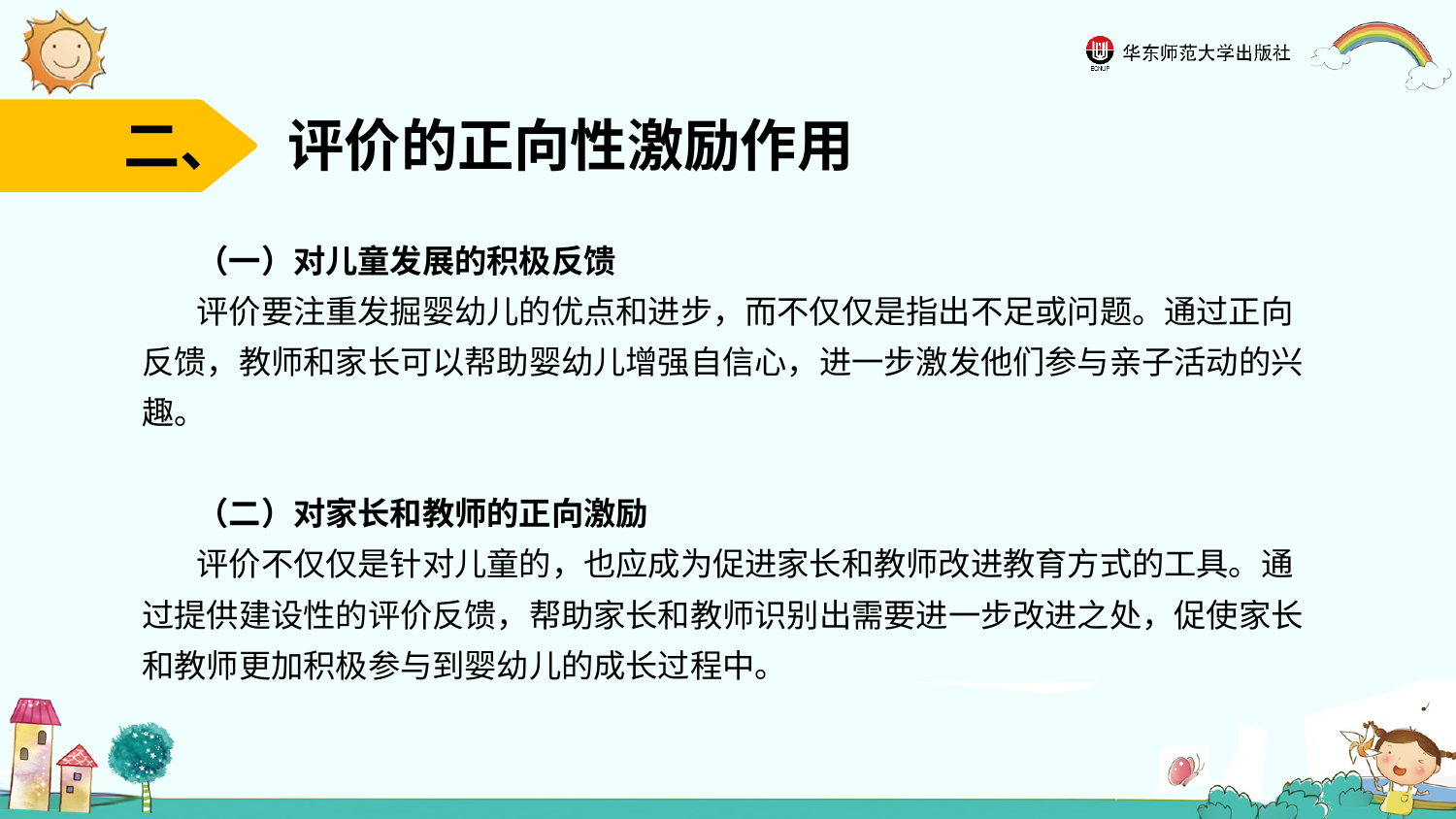

二、    评价的正向性激励作用
（一）对儿童发展的积极反馈
评价要注重发掘婴幼儿的优点和进步，而不仅仅是指出不足或问题。通过正向反馈，教师和家长可以帮助婴幼儿增强自信心，进一步激发他们参与亲子活动的兴趣。

（二）对家长和教师的正向激励
评价不仅仅是针对儿童的，也应成为促进家长和教师改进教育方式的工具。通过提供建设性的评价反馈，帮助家长和教师识别出需要进一步改进之处，促使家长和教师更加积极参与到婴幼儿的成长过程中。